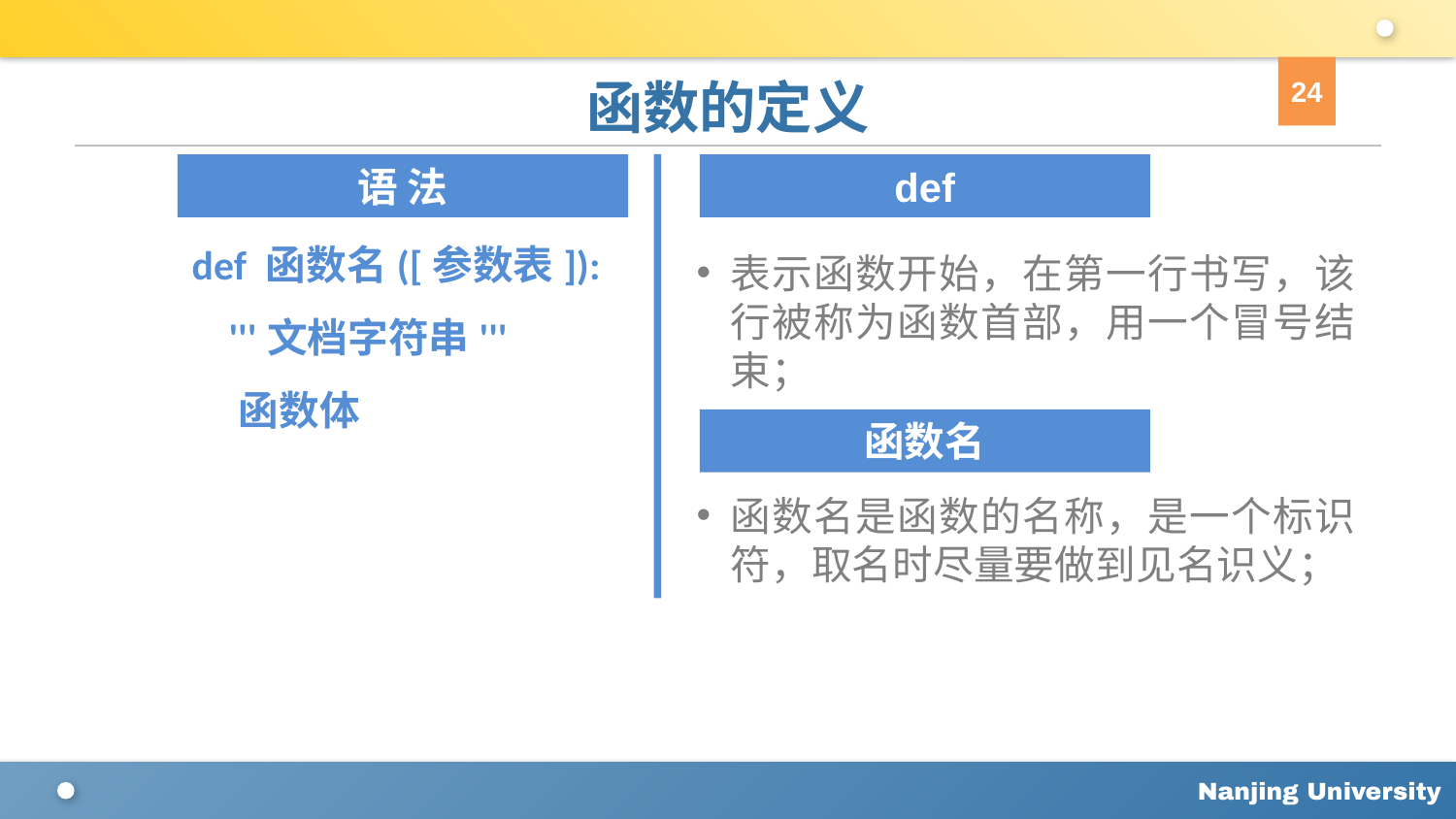

24
# 函数的定义
语 法
def

def 函数名([参数表]):
    '''文档字符串'''
    函数体
表示函数开始，在第一行书写，该行被称为函数首部，用一个冒号结束；

函数名是函数的名称，是一个标识符，取名时尽量要做到见名识义；
函数名